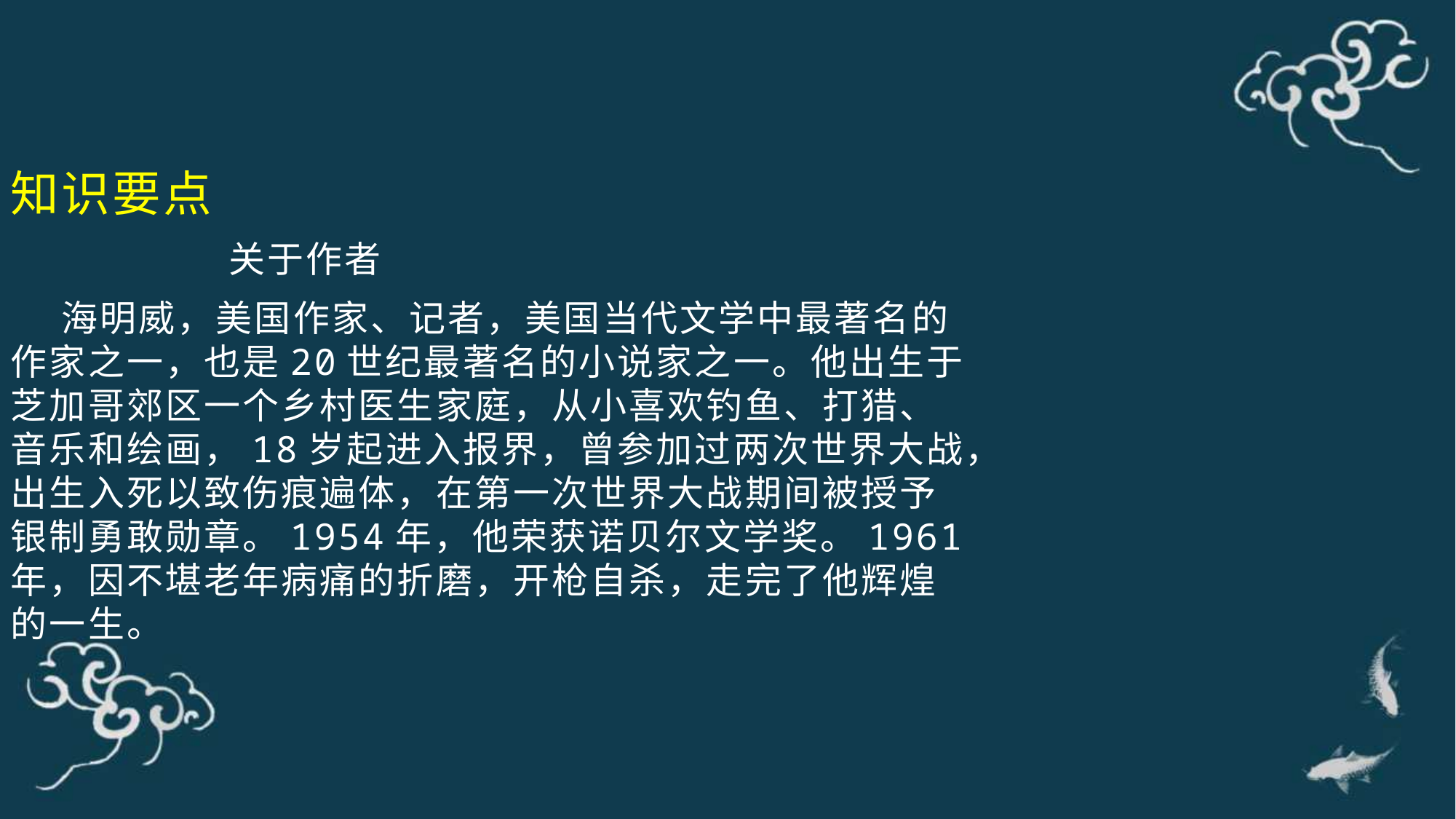

知识要点
                    关于作者
    海明威，美国作家、记者，美国当代文学中最著名的作家之一，也是20世纪最著名的小说家之一。他出生于芝加哥郊区一个乡村医生家庭，从小喜欢钓鱼、打猎、音乐和绘画，18岁起进入报界，曾参加过两次世界大战，出生入死以致伤痕遍体，在第一次世界大战期间被授予银制勇敢勋章。1954年，他荣获诺贝尔文学奖。1961年，因不堪老年病痛的折磨，开枪自杀，走完了他辉煌的一生。